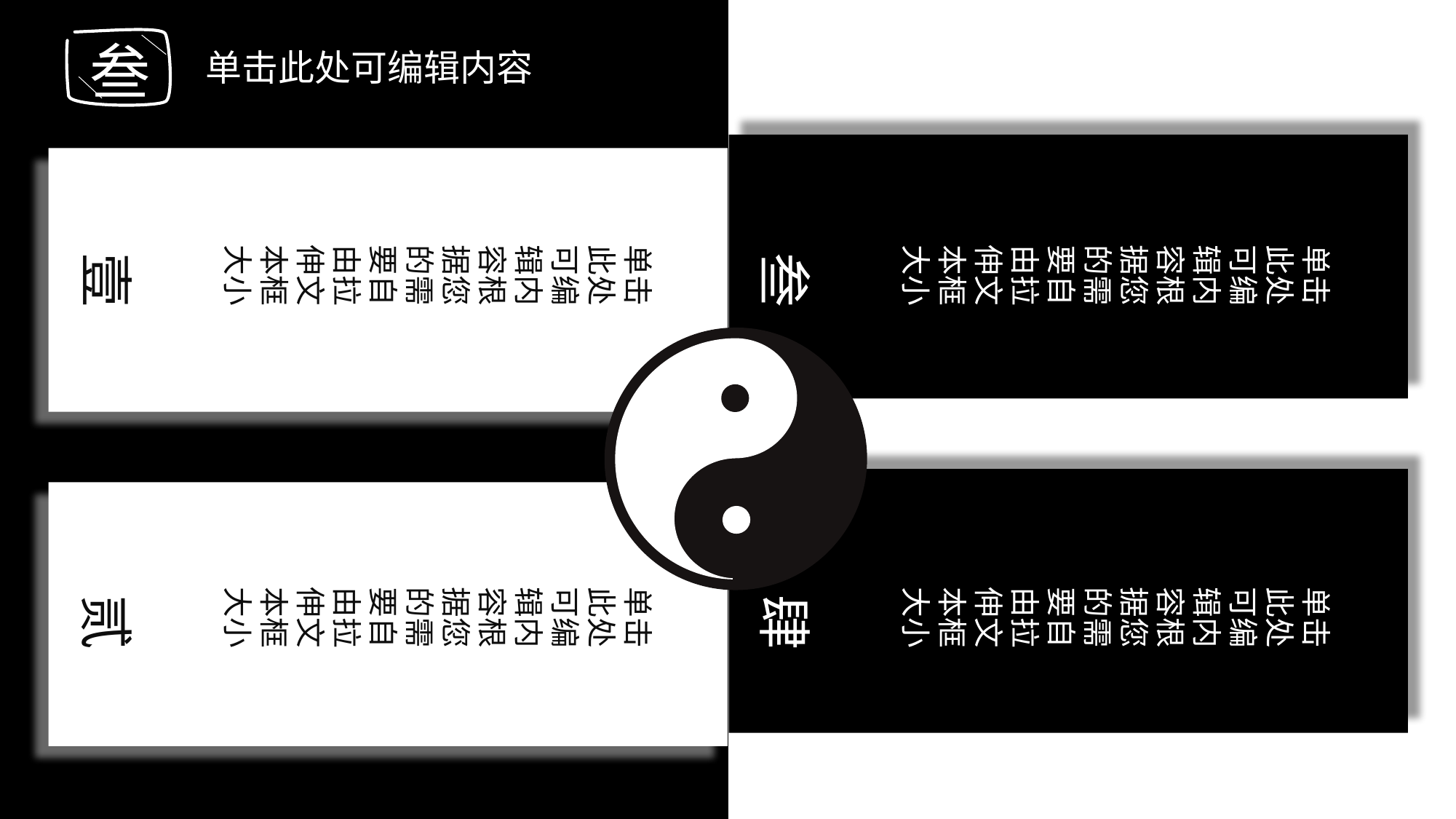

叁

单击此处可编辑内容

单击此处可编辑内容根据您的需要自由拉伸文本框大小
单击此处可编辑内容根据您的需要自由拉伸文本框大小
壹
叁

单击此处可编辑内容根据您的需要自由拉伸文本框大小
单击此处可编辑内容根据您的需要自由拉伸文本框大小
贰
肆